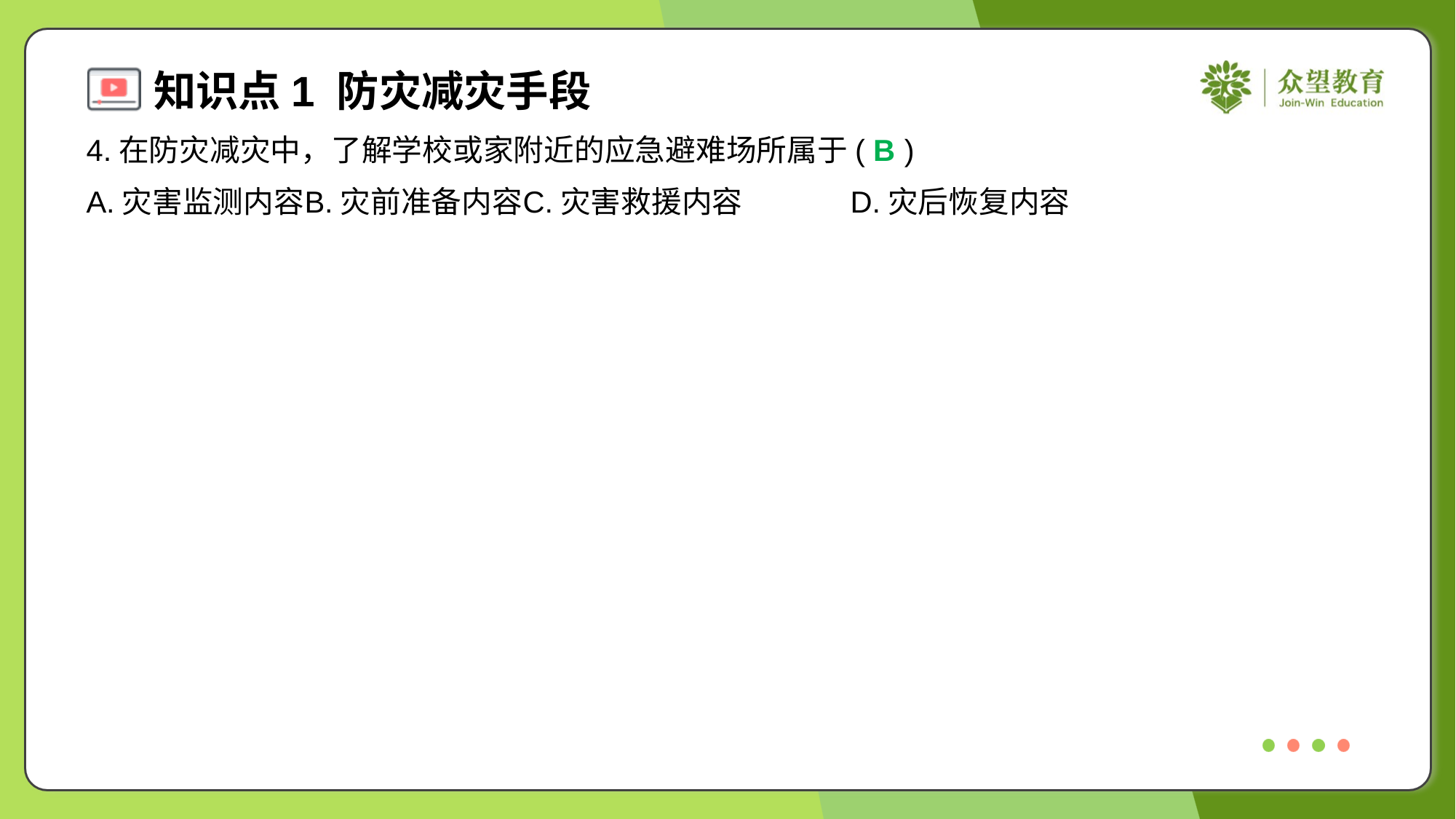

4.在防灾减灾中，了解学校或家附近的应急避难场所属于(     )
B
A.灾害监测内容	B.灾前准备内容	C.灾害救援内容	D.灾后恢复内容